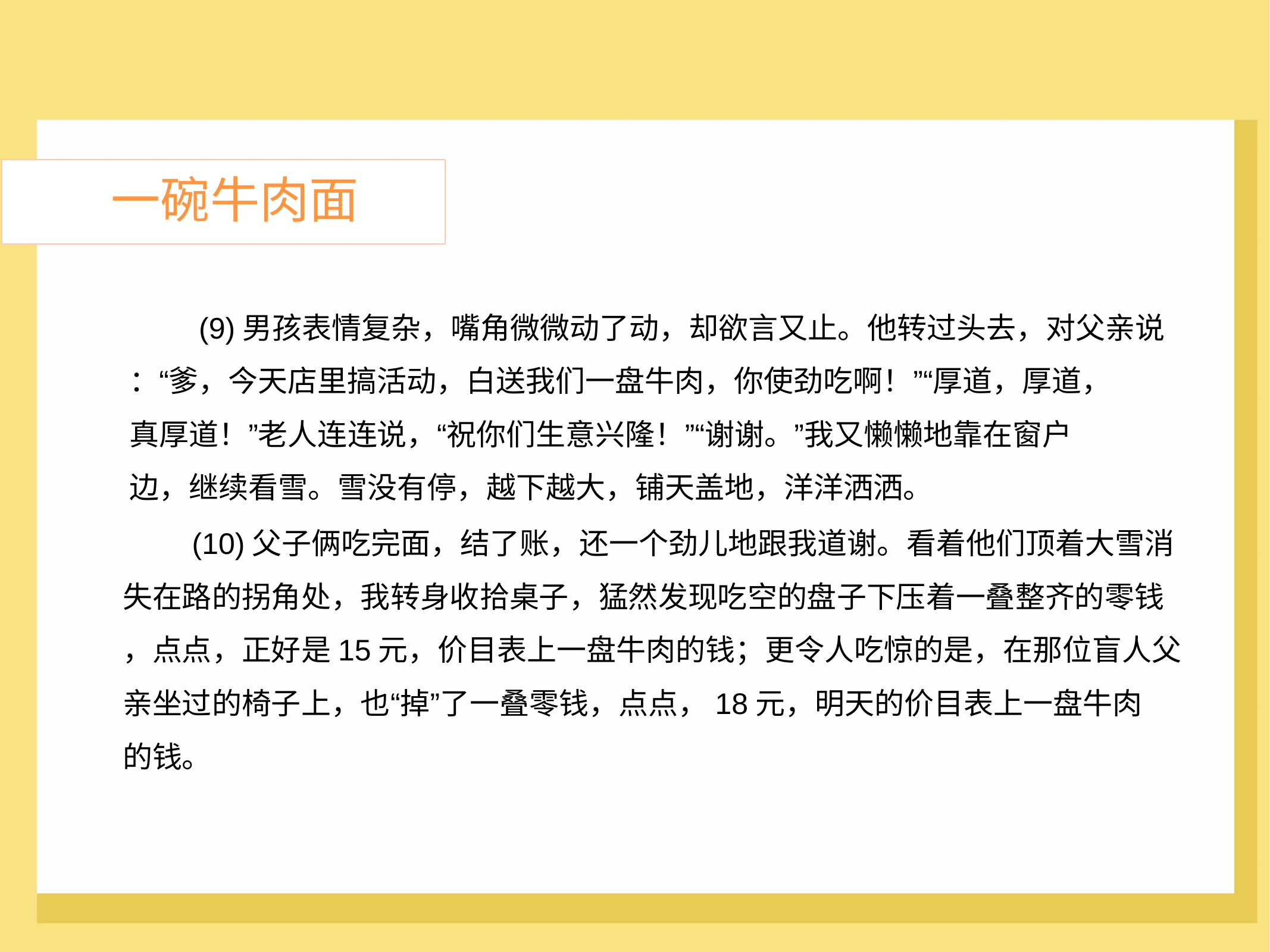

一碗牛肉面
	(9)男孩表情复杂，嘴角微微动了动，却欲言又止。他转过头去，对父亲说

：“爹，今天店里搞活动，白送我们一盘牛肉，你使劲吃啊！”“厚道，厚道，

真厚道！”老人连连说，“祝你们生意兴隆！”“谢谢。”我又懒懒地靠在窗户

边，继续看雪。雪没有停，越下越大，铺天盖地，洋洋洒洒。
	(10)父子俩吃完面，结了账，还一个劲儿地跟我道谢。看着他们顶着大雪消

失在路的拐角处，我转身收拾桌子，猛然发现吃空的盘子下压着一叠整齐的零钱

，点点，正好是15元，价目表上一盘牛肉的钱；更令人吃惊的是，在那位盲人父

亲坐过的椅子上，也“掉”了一叠零钱，点点，18元，明天的价目表上一盘牛肉

的钱。